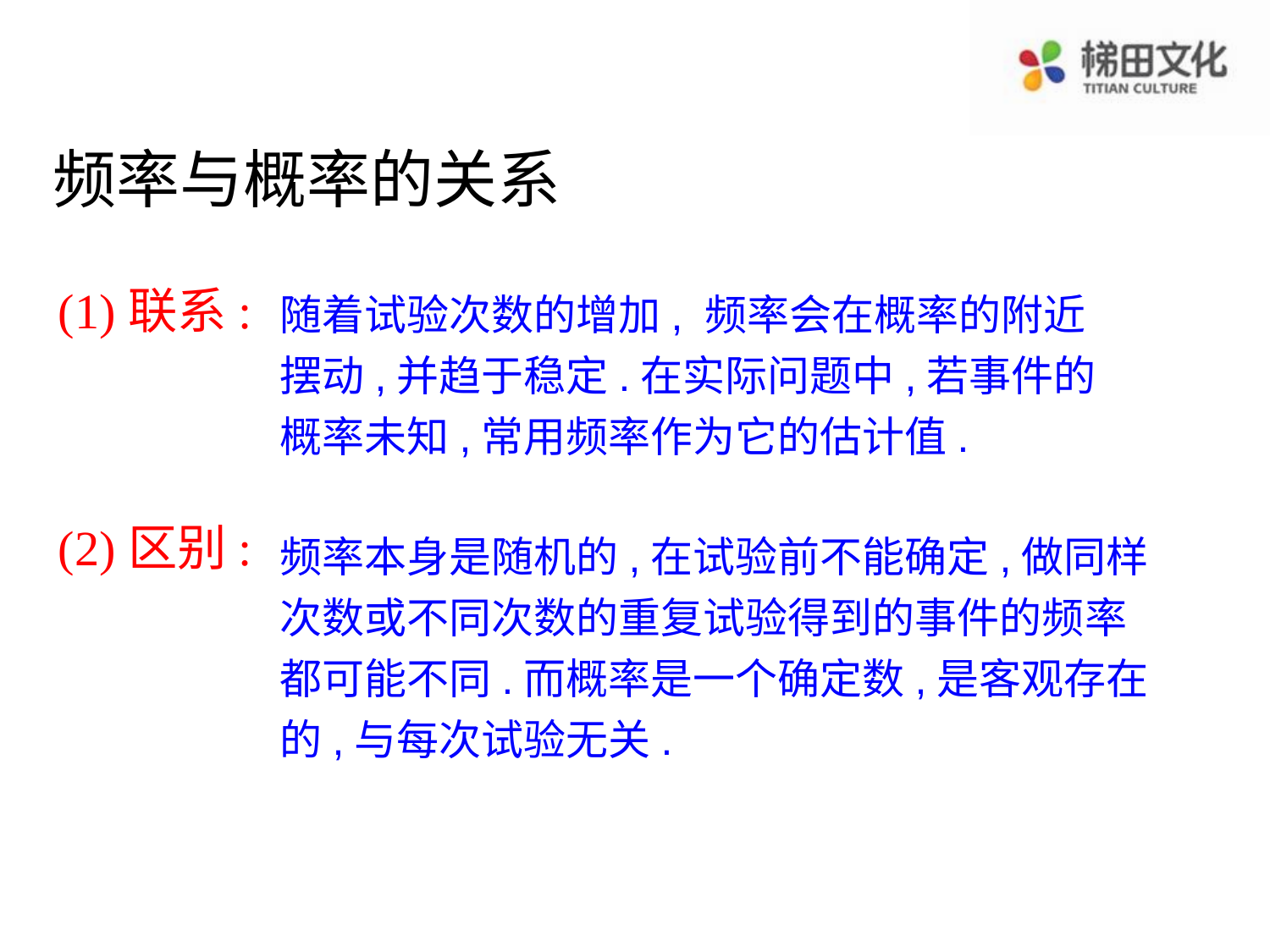

频率与概率的关系
随着试验次数的增加, 频率会在概率的附近摆动,并趋于稳定.在实际问题中,若事件的概率未知,常用频率作为它的估计值.
  (1)联系:

  (2)区别:
频率本身是随机的,在试验前不能确定,做同样次数或不同次数的重复试验得到的事件的频率都可能不同.而概率是一个确定数,是客观存在的,与每次试验无关.